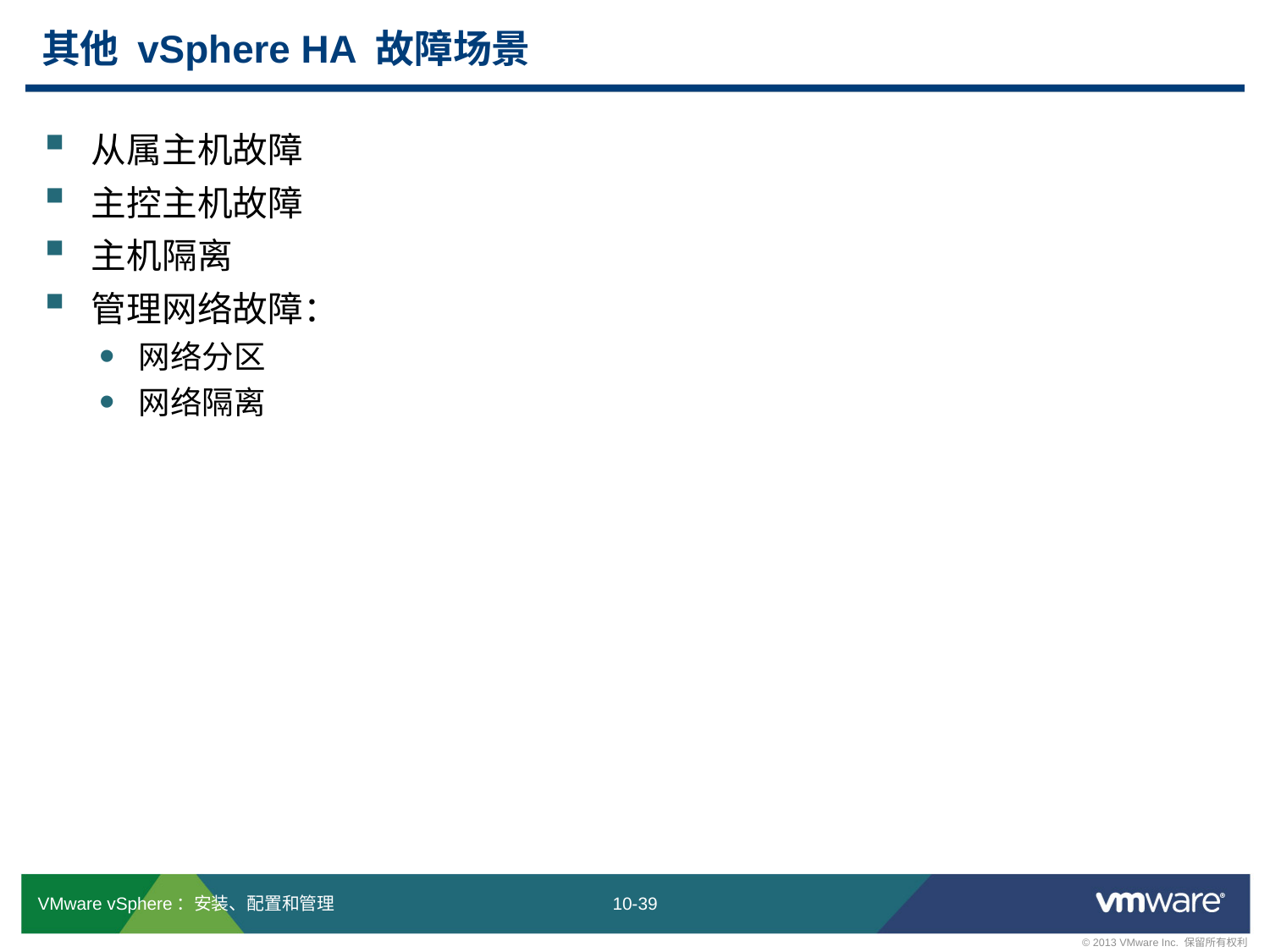

# 其他 vSphere HA 故障场景
从属主机故障
主控主机故障
主机隔离
管理网络故障：
网络分区
网络隔离